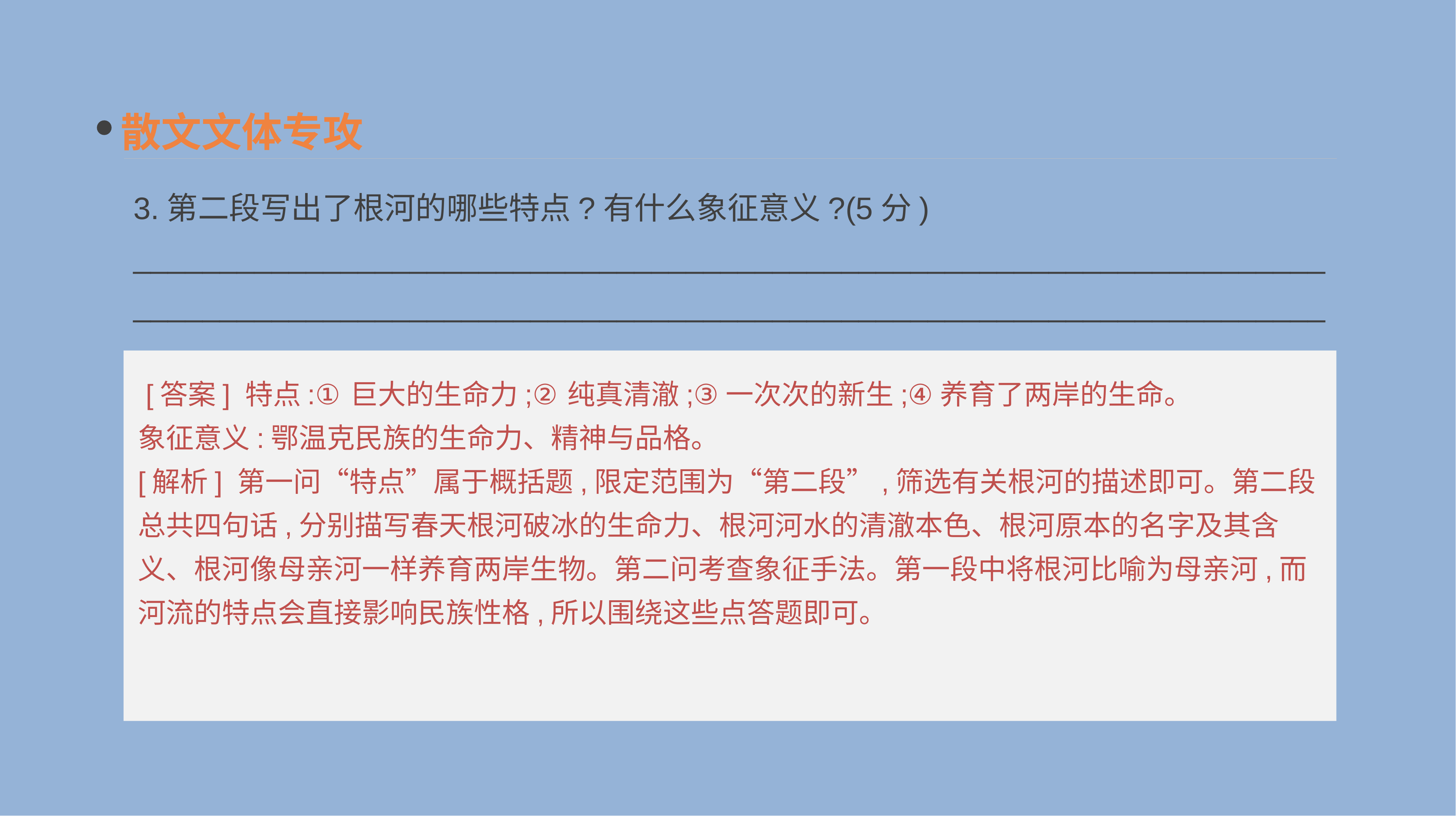

散文文体专攻

3.第二段写出了根河的哪些特点?有什么象征意义?(5分)
__________________________________________________________________________________________________________________________________________________________________________

 [答案] 特点:①巨大的生命力;②纯真清澈;③一次次的新生;④养育了两岸的生命。
象征意义:鄂温克民族的生命力、精神与品格。
[解析] 第一问“特点”属于概括题,限定范围为“第二段”,筛选有关根河的描述即可。第二段总共四句话,分别描写春天根河破冰的生命力、根河河水的清澈本色、根河原本的名字及其含义、根河像母亲河一样养育两岸生物。第二问考查象征手法。第一段中将根河比喻为母亲河,而河流的特点会直接影响民族性格,所以围绕这些点答题即可。